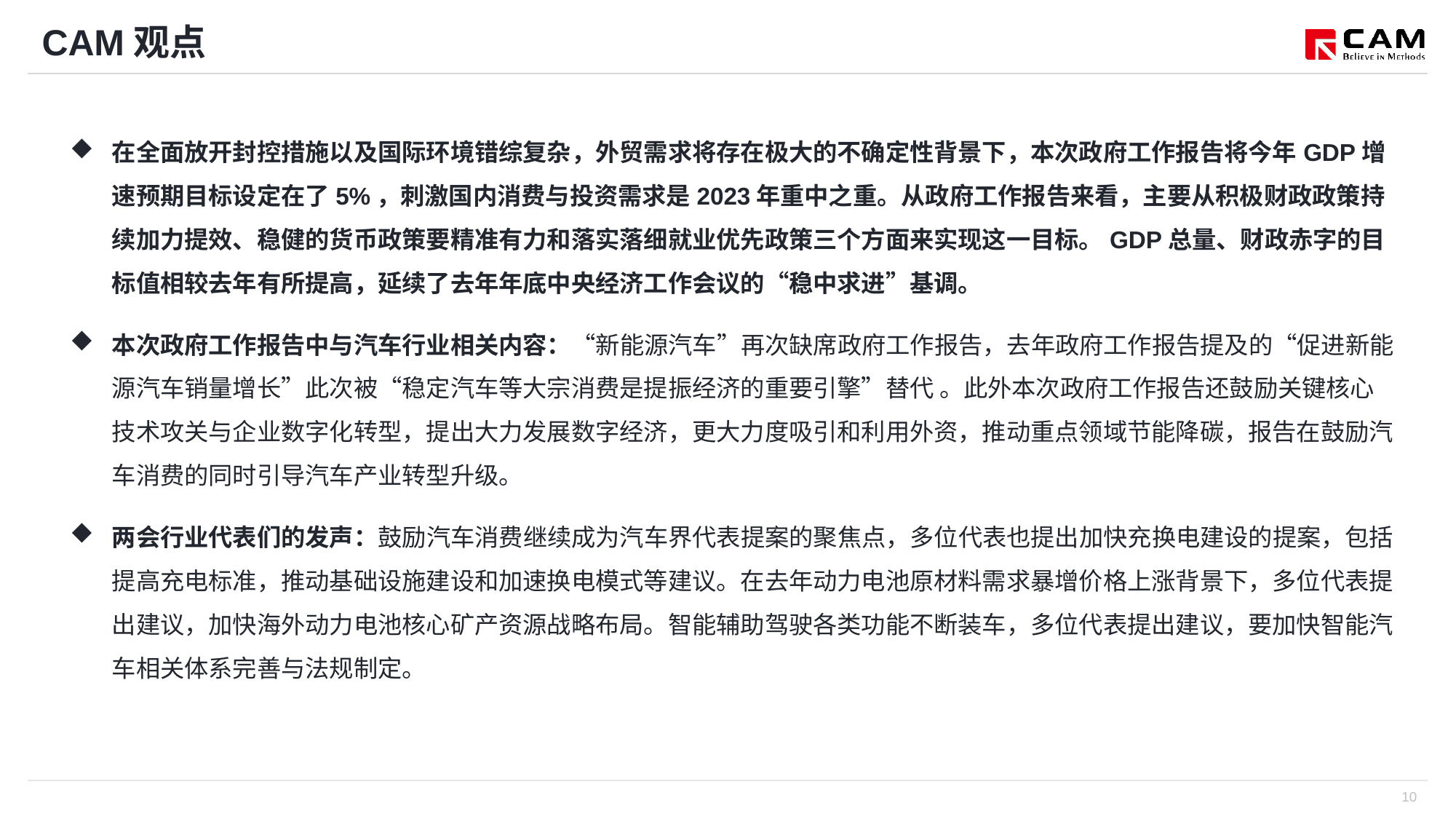

# CAM观点
在全面放开封控措施以及国际环境错综复杂，外贸需求将存在极大的不确定性背景下，本次政府工作报告将今年GDP增速预期目标设定在了5%，刺激国内消费与投资需求是2023年重中之重。从政府工作报告来看，主要从积极财政政策持续加力提效、稳健的货币政策要精准有力和落实落细就业优先政策三个方面来实现这一目标。GDP总量、财政赤字的目标值相较去年有所提高，延续了去年年底中央经济工作会议的“稳中求进”基调。
本次政府工作报告中与汽车行业相关内容：“新能源汽车”再次缺席政府工作报告，去年政府工作报告提及的“促进新能源汽车销量增长”此次被“稳定汽车等大宗消费是提振经济的重要引擎”替代 。此外本次政府工作报告还鼓励关键核心技术攻关与企业数字化转型，提出大力发展数字经济，更大力度吸引和利用外资，推动重点领域节能降碳，报告在鼓励汽车消费的同时引导汽车产业转型升级。
两会行业代表们的发声：鼓励汽车消费继续成为汽车界代表提案的聚焦点，多位代表也提出加快充换电建设的提案，包括提高充电标准，推动基础设施建设和加速换电模式等建议。在去年动力电池原材料需求暴增价格上涨背景下，多位代表提出建议，加快海外动力电池核心矿产资源战略布局。智能辅助驾驶各类功能不断装车，多位代表提出建议，要加快智能汽车相关体系完善与法规制定。
10